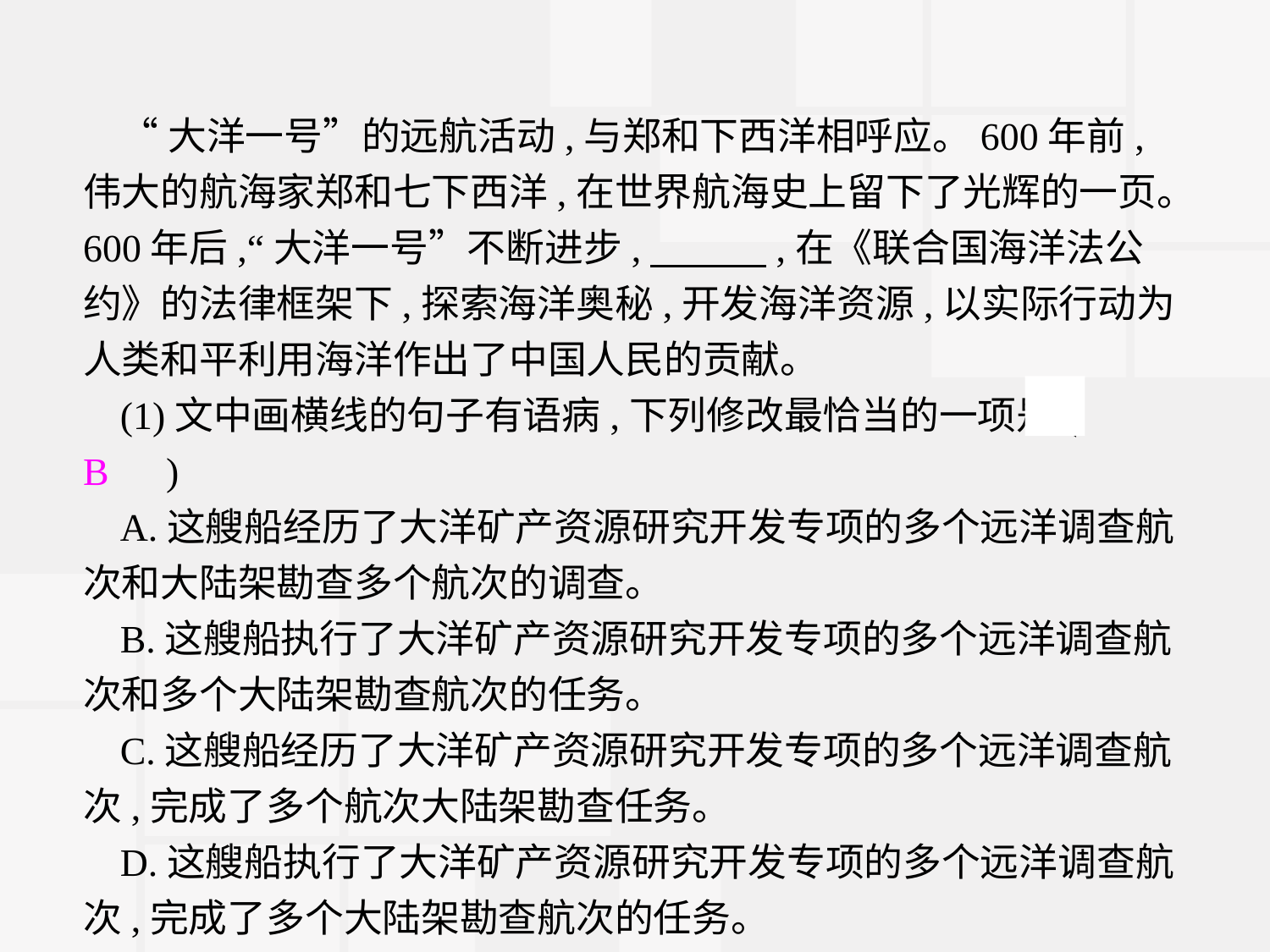

“大洋一号”的远航活动,与郑和下西洋相呼应。600年前,伟大的航海家郑和七下西洋,在世界航海史上留下了光辉的一页。600年后,“大洋一号”不断进步,　　　,在《联合国海洋法公约》的法律框架下,探索海洋奥秘,开发海洋资源,以实际行动为人类和平利用海洋作出了中国人民的贡献。
(1)文中画横线的句子有语病,下列修改最恰当的一项是(　B　)
A.这艘船经历了大洋矿产资源研究开发专项的多个远洋调查航次和大陆架勘查多个航次的调查。
B.这艘船执行了大洋矿产资源研究开发专项的多个远洋调查航次和多个大陆架勘查航次的任务。
C.这艘船经历了大洋矿产资源研究开发专项的多个远洋调查航次,完成了多个航次大陆架勘查任务。
D.这艘船执行了大洋矿产资源研究开发专项的多个远洋调查航次,完成了多个大陆架勘查航次的任务。